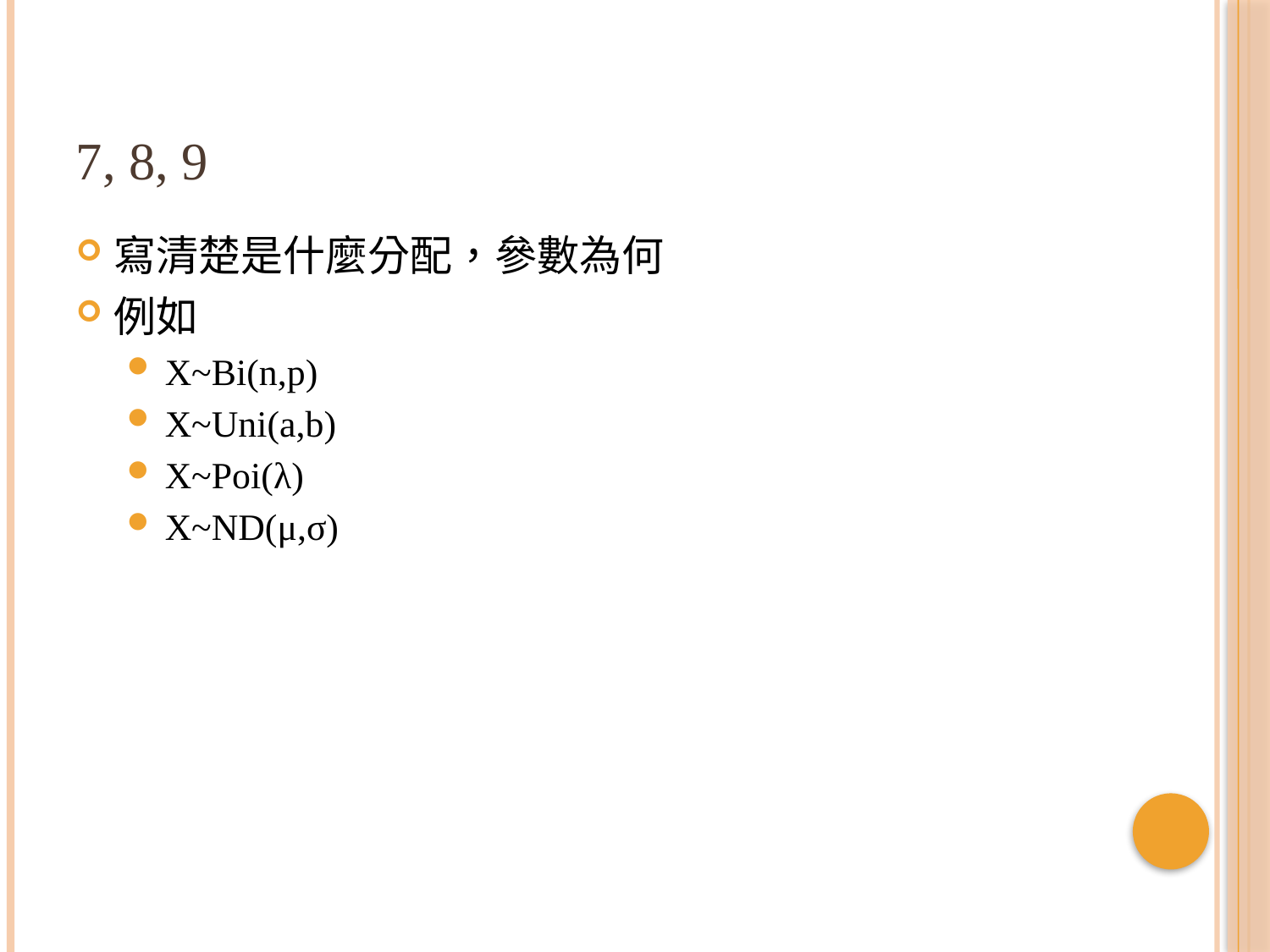

# 7, 8, 9
寫清楚是什麼分配，參數為何
例如
X~Bi(n,p)
X~Uni(a,b)
X~Poi(λ)
X~ND(μ,σ)